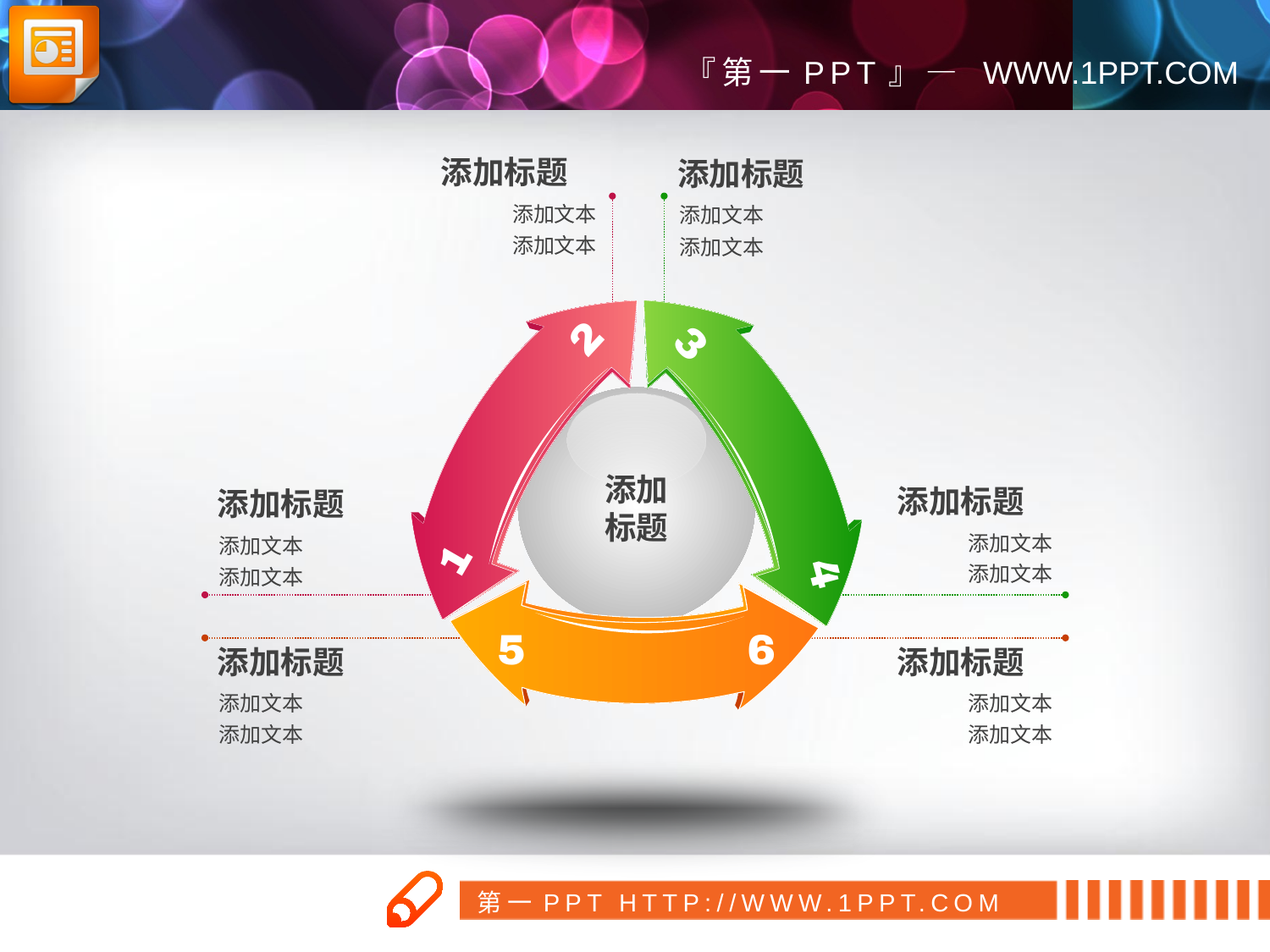

添加标题
添加标题
添加文本
添加文本
添加文本
添加文本

2
3

添加标题
添加标题
添加标题
添加文本
添加文本
1
4
添加文本
添加文本
5
6
添加标题
添加标题
添加文本
添加文本
添加文本
添加文本